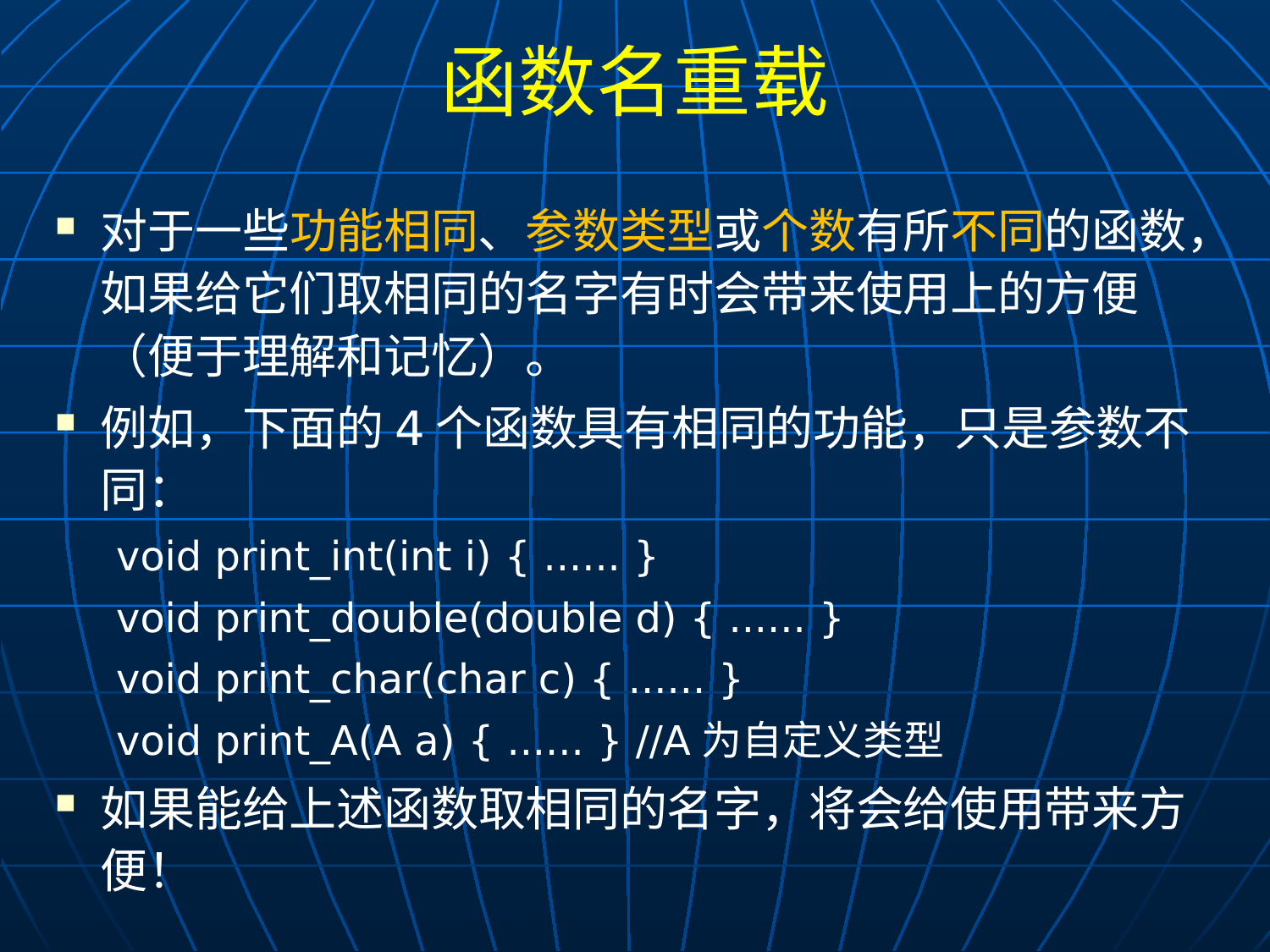

# 函数名重载
对于一些功能相同、参数类型或个数有所不同的函数，如果给它们取相同的名字有时会带来使用上的方便（便于理解和记忆）。
例如，下面的4个函数具有相同的功能，只是参数不同：
void print_int(int i) { ...... }
void print_double(double d) { ...... }
void print_char(char c) { ...... }
void print_A(A a) { ...... } //A为自定义类型
如果能给上述函数取相同的名字，将会给使用带来方便！